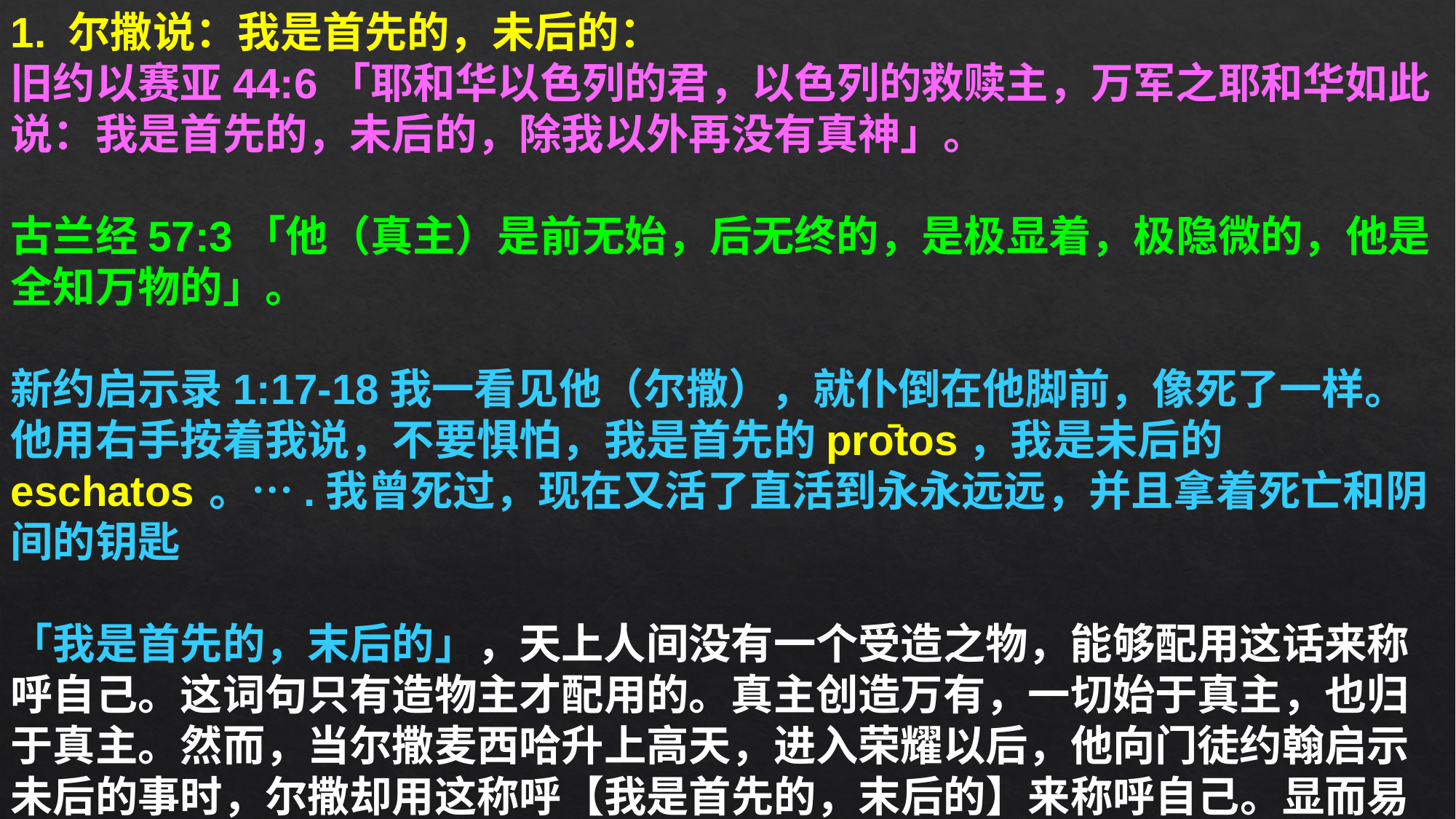

1. 尔撒说：我是首先的，未后的：
旧约以赛亚44:6「耶和华以色列的君，以色列的救赎主，万军之耶和华如此说：我是首先的，未后的，除我以外再没有真神」。

古兰经57:3「他（真主）是前无始，后无终的，是极显着，极隐微的，他是全知万物的」。

新约启示录1:17-18我一看见他（尔撒），就仆倒在他脚前，像死了一样。他用右手按着我说，不要惧怕，我是首先的prōtos，我是未后的eschatos 。….我曾死过，现在又活了直活到永永远远，并且拿着死亡和阴间的钥匙

「我是首先的，末后的」，天上人间没有一个受造之物，能够配用这话来称呼自己。这词句只有造物主才配用的。真主创造万有，一切始于真主，也归于真主。然而，当尔撒麦西哈升上高天，进入荣耀以后，他向门徒约翰启示未后的事时，尔撒却用这称呼【我是首先的，末后的】来称呼自己。显而易见，尔撒就是明明的启示告诉大家说：【他就是创造万有的真主】。